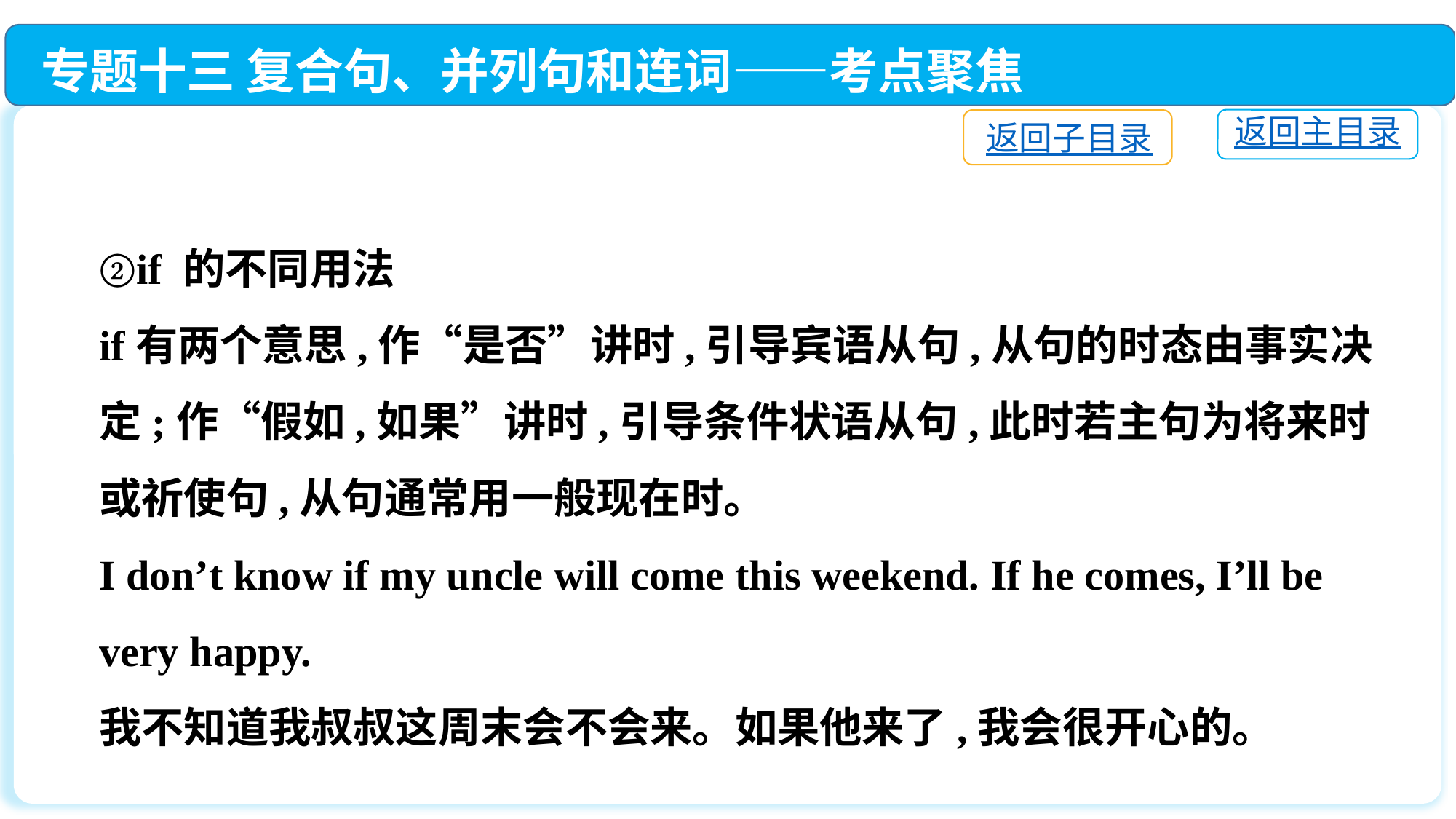

专题十三 复合句、并列句和连词——考点聚焦

返回主目录

返回子目录
②if 的不同用法
if有两个意思,作“是否”讲时,引导宾语从句,从句的时态由事实决定;作“假如,如果”讲时,引导条件状语从句,此时若主句为将来时或祈使句,从句通常用一般现在时。
I don’t know if my uncle will come this weekend. If he comes, I’ll be very happy.
我不知道我叔叔这周末会不会来。如果他来了,我会很开心的。